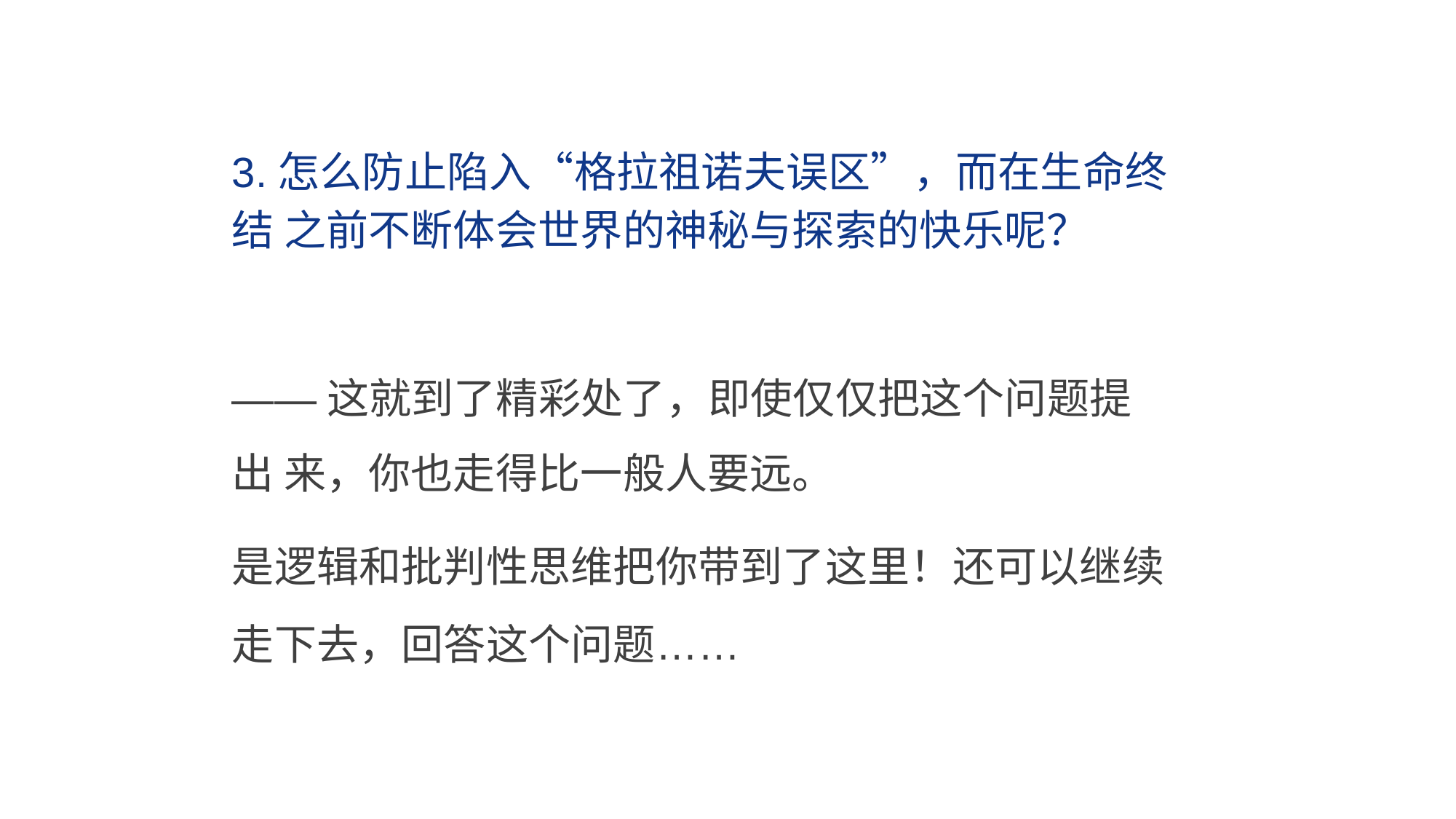

3.怎么防止陷入“格拉祖诺夫误区”，而在生命终结 之前不断体会世界的神秘与探索的快乐呢？
——这就到了精彩处了，即使仅仅把这个问题提出 来，你也走得比一般人要远。
是逻辑和批判性思维把你带到了这里！还可以继续 走下去，回答这个问题……